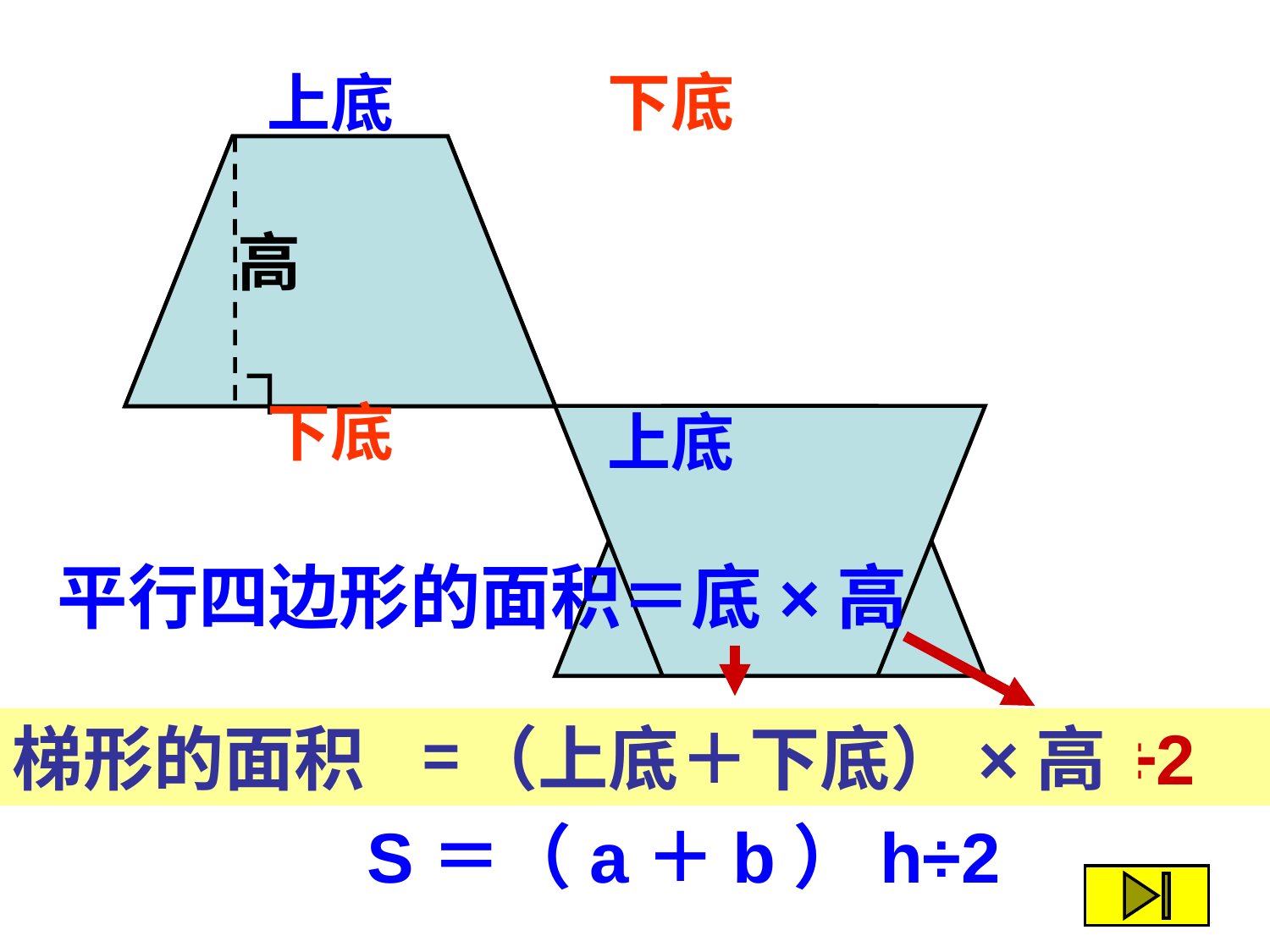

下底
上底

高
┐
下底
上底

平行四边形的面积＝底×高

梯形的面积
＝（上底＋下底）×高
÷2
S＝（a＋b）h÷2